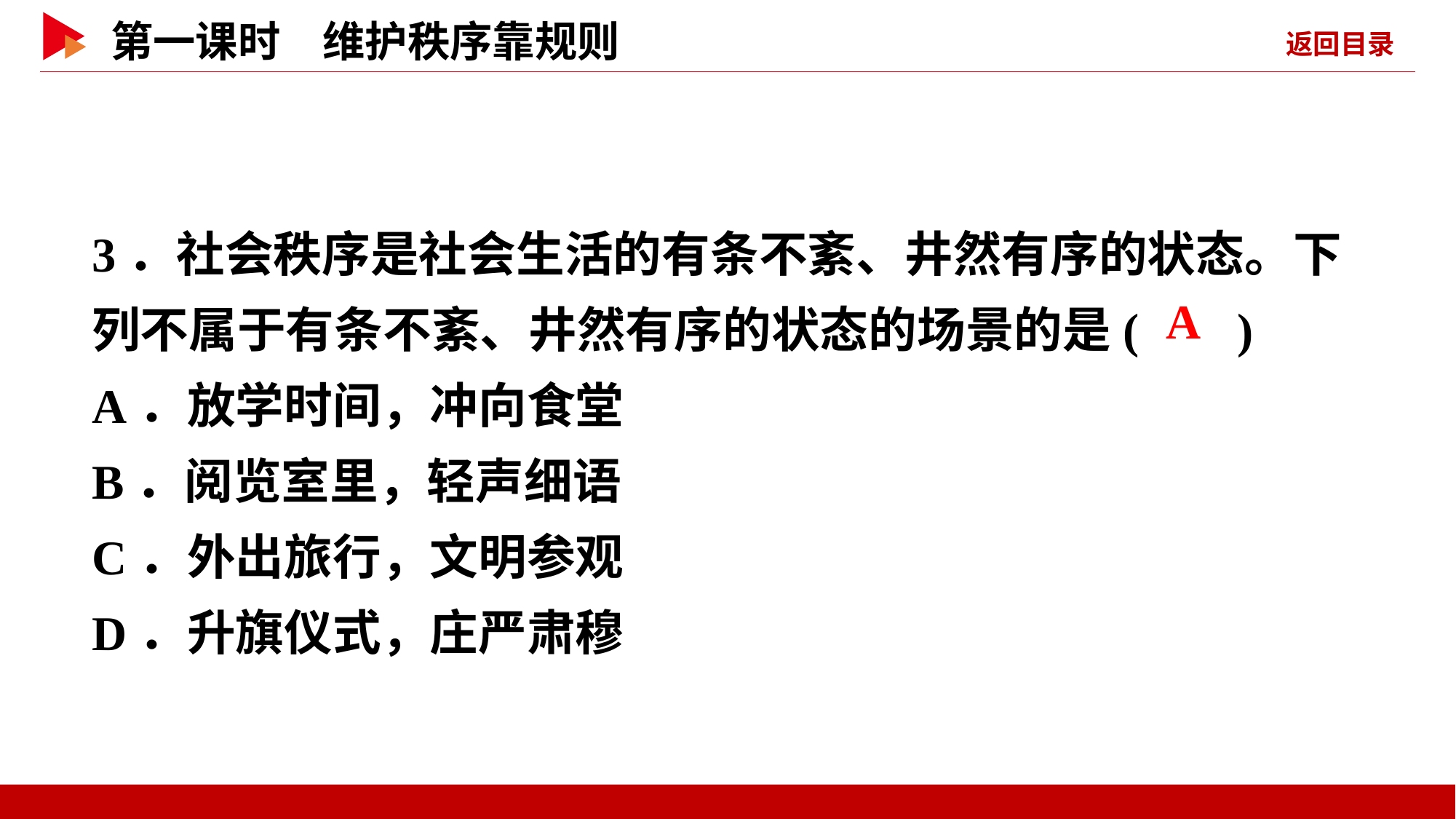

3．社会秩序是社会生活的有条不紊、井然有序的状态。下列不属于有条不紊、井然有序的状态的场景的是(        )
A．放学时间，冲向食堂
B．阅览室里，轻声细语
C．外出旅行，文明参观
D．升旗仪式，庄严肃穆
   A